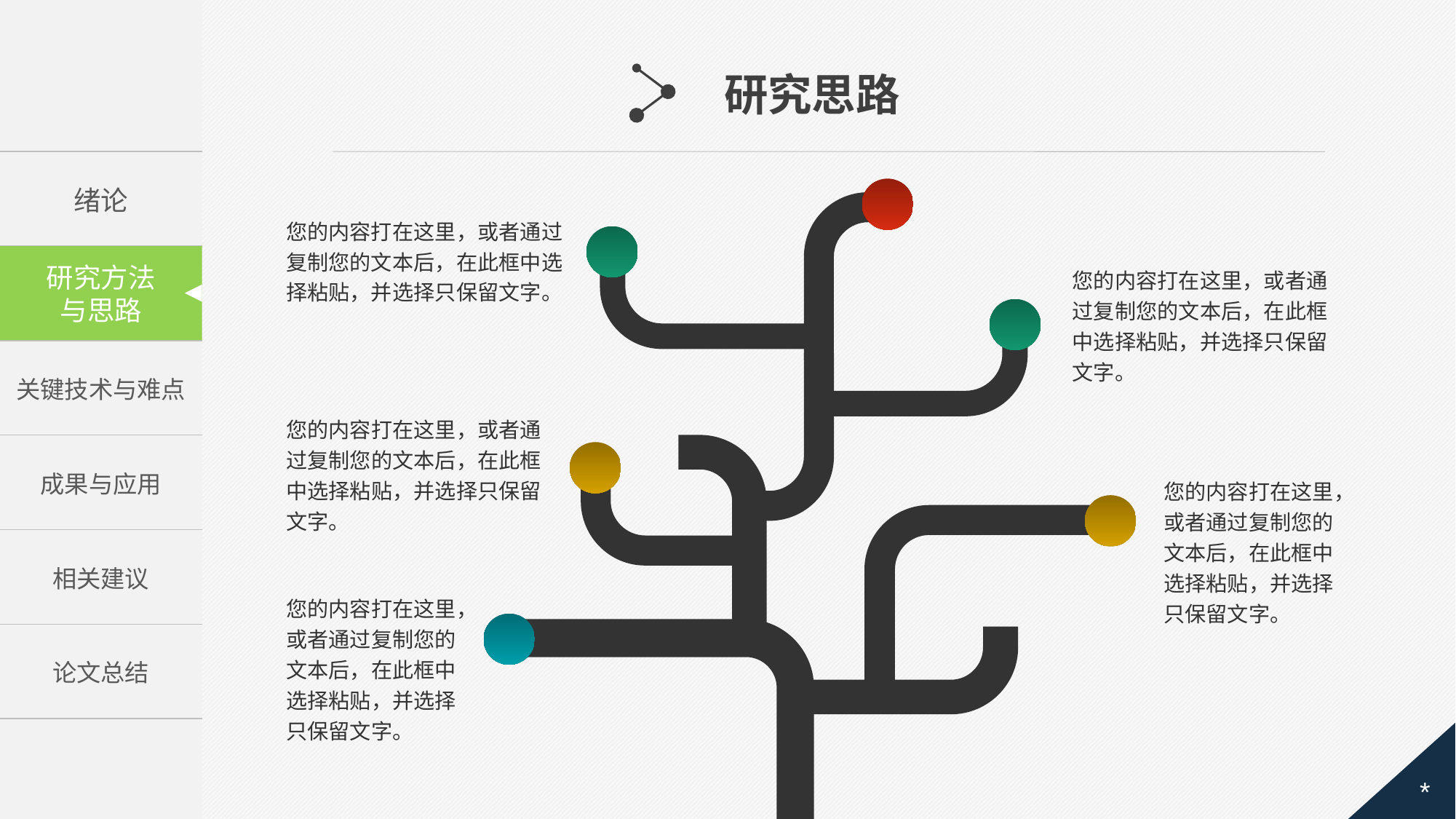

研究思路

| 绪论 |
| --- |
| 研究方法与思路 |
| 关键技术与难点 |
| 成果与应用 |
| 相关建议 |
| 论文总结 |

您的内容打在这里，或者通过复制您的文本后，在此框中选择粘贴，并选择只保留文字。

研究方法
与思路

您的内容打在这里，或者通过复制您的文本后，在此框中选择粘贴，并选择只保留文字。

您的内容打在这里，或者通过复制您的文本后，在此框中选择粘贴，并选择只保留文字。

您的内容打在这里，或者通过复制您的文本后，在此框中选择粘贴，并选择只保留文字。

您的内容打在这里，或者通过复制您的文本后，在此框中选择粘贴，并选择只保留文字。

*